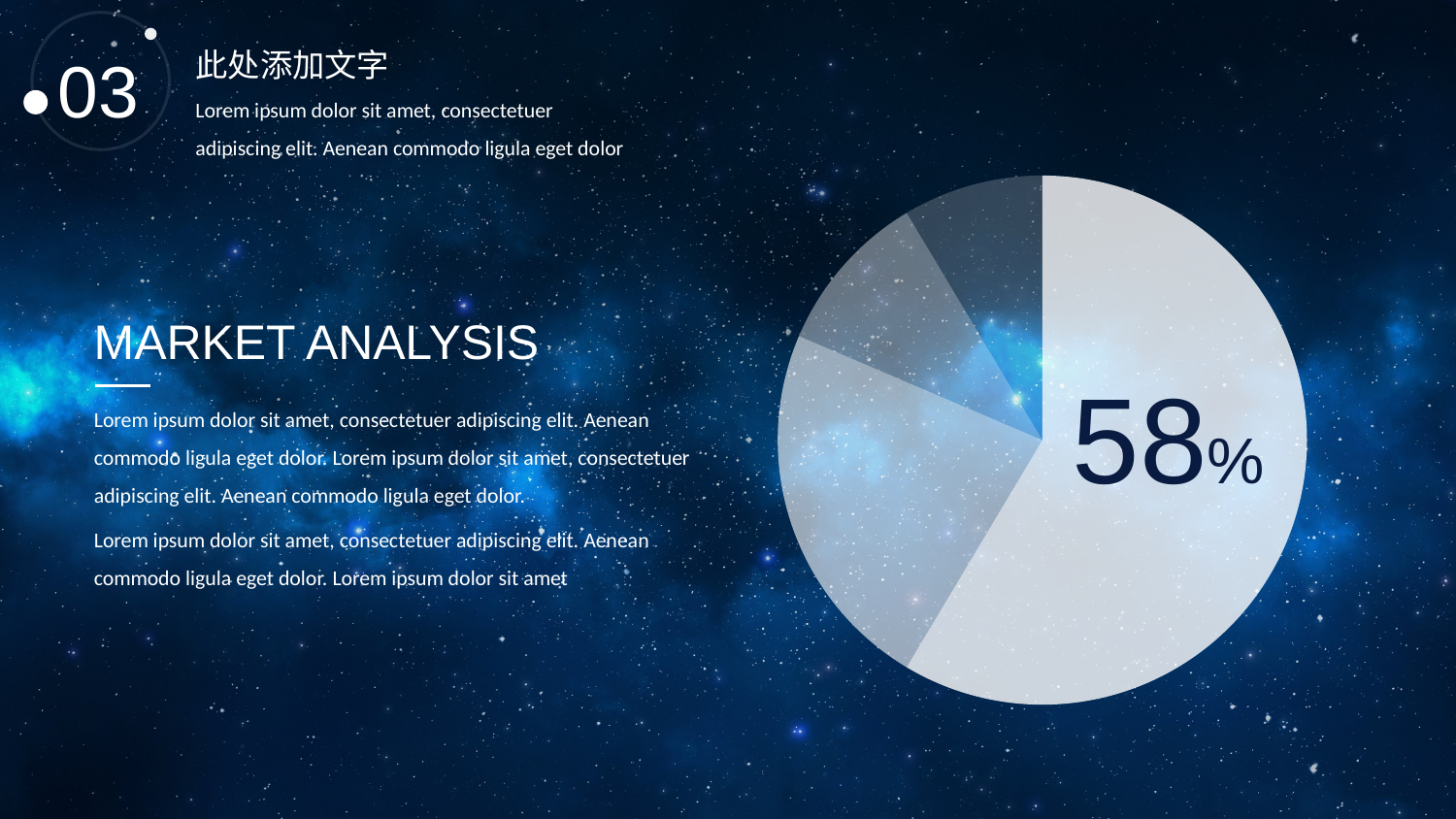

03
此处添加文字
Lorem ipsum dolor sit amet, consectetuer adipiscing elit. Aenean commodo ligula eget dolor

### Chart

| Category | 销售额 |
|---|---|
| 第一季度 | 8.2 |
| 第二季度 | 3.2 |
| 第三季度 | 1.4 |
| 第四季度 | 1.2 |
MARKET ANALYSIS
58%
Lorem ipsum dolor sit amet, consectetuer adipiscing elit. Aenean commodo ligula eget dolor. Lorem ipsum dolor sit amet, consectetuer adipiscing elit. Aenean commodo ligula eget dolor.
Lorem ipsum dolor sit amet, consectetuer adipiscing elit. Aenean commodo ligula eget dolor. Lorem ipsum dolor sit amet